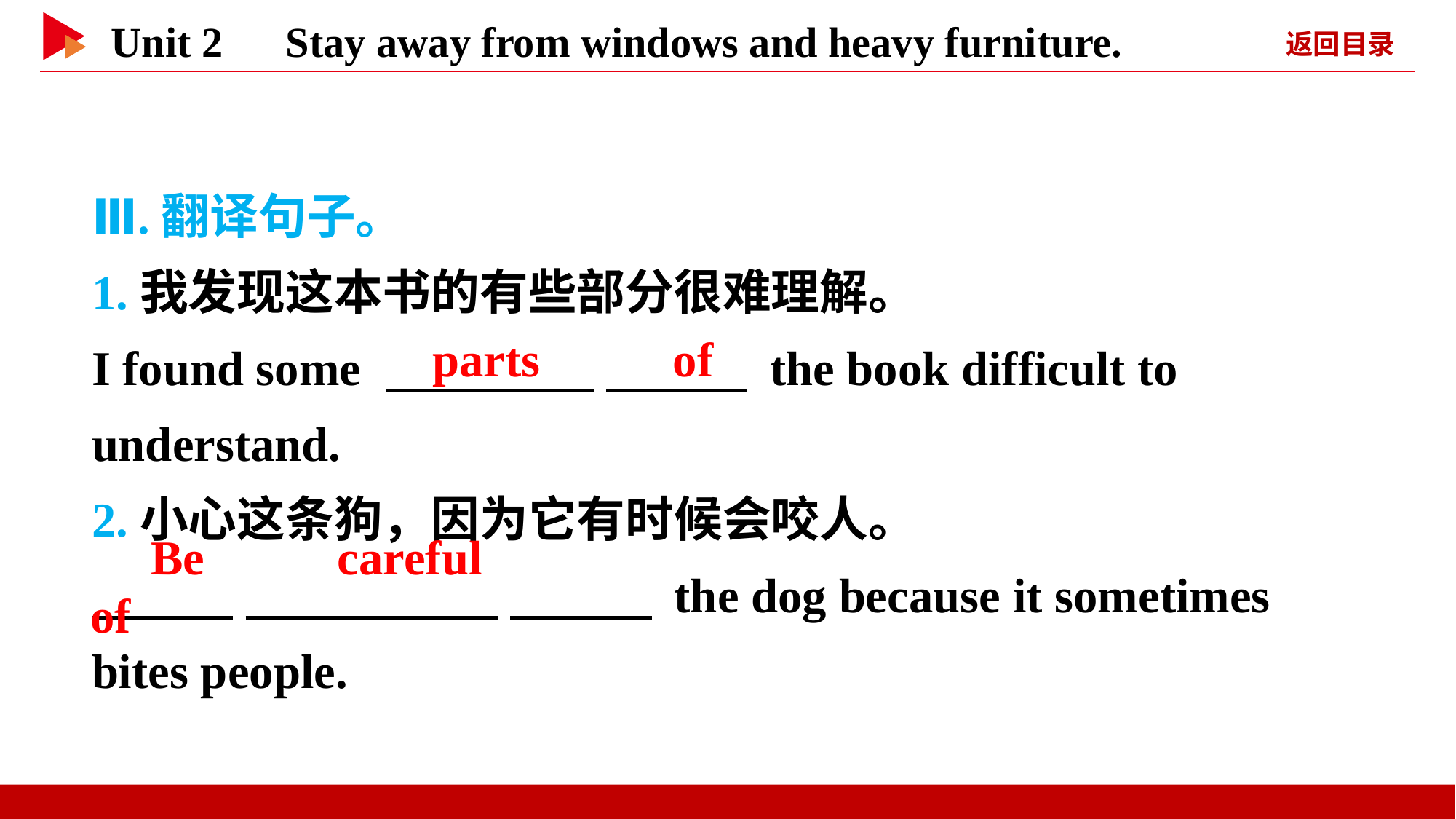

Ⅲ.翻译句子。
1.我发现这本书的有些部分很难理解。
I found some 　          　 　    　 the book difficult to understand.
2.小心这条狗，因为它有时候会咬人。
　    　 　              　 　    　 the dog because it sometimes bites people.
　parts　 　of
　Be　 　careful　 　of